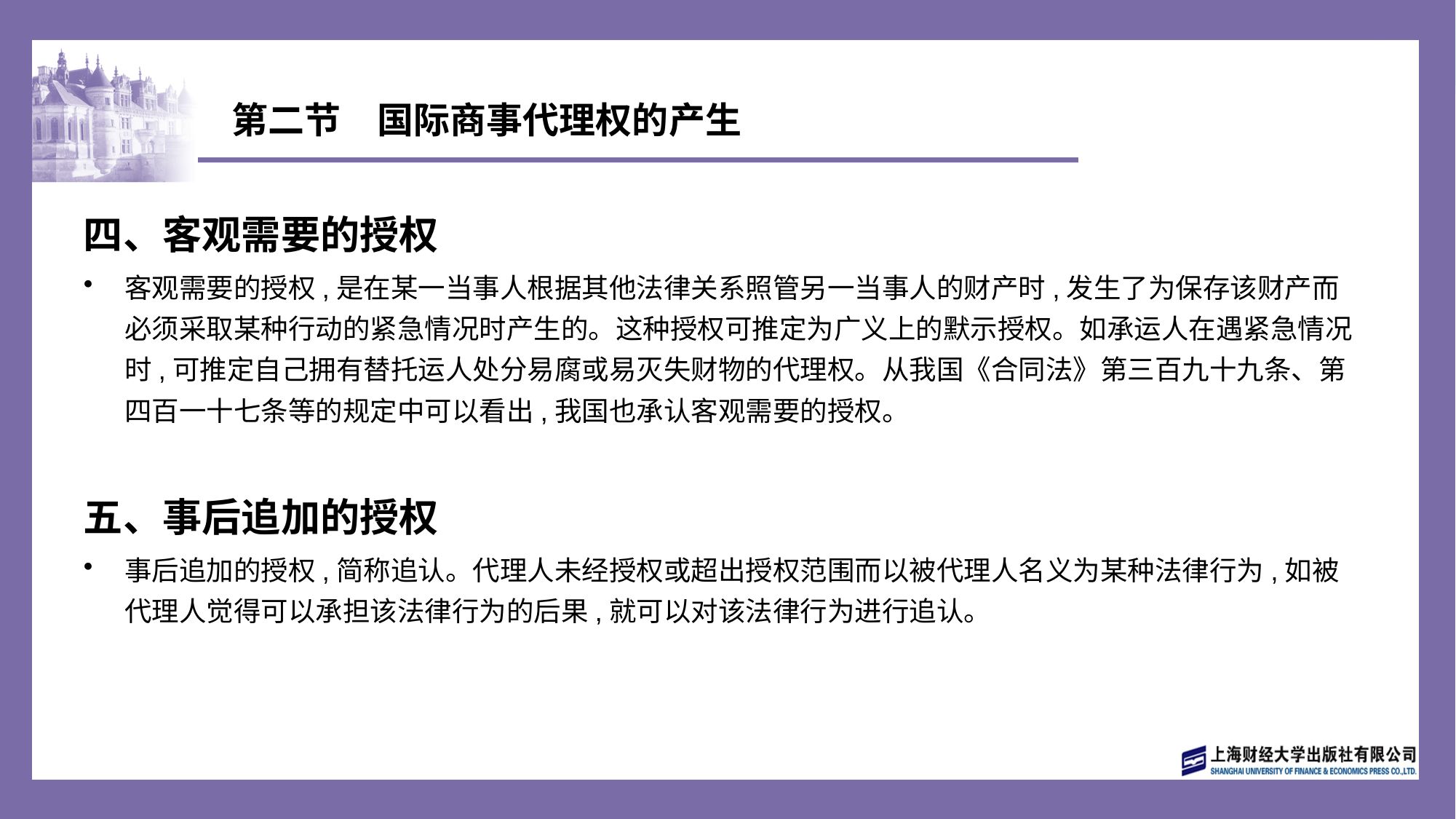

# 第二节　国际商事代理权的产生
四、客观需要的授权
客观需要的授权,是在某一当事人根据其他法律关系照管另一当事人的财产时,发生了为保存该财产而必须采取某种行动的紧急情况时产生的。这种授权可推定为广义上的默示授权。如承运人在遇紧急情况时,可推定自己拥有替托运人处分易腐或易灭失财物的代理权。从我国《合同法》第三百九十九条、第四百一十七条等的规定中可以看出,我国也承认客观需要的授权。

五、事后追加的授权
事后追加的授权,简称追认。代理人未经授权或超出授权范围而以被代理人名义为某种法律行为,如被代理人觉得可以承担该法律行为的后果,就可以对该法律行为进行追认。